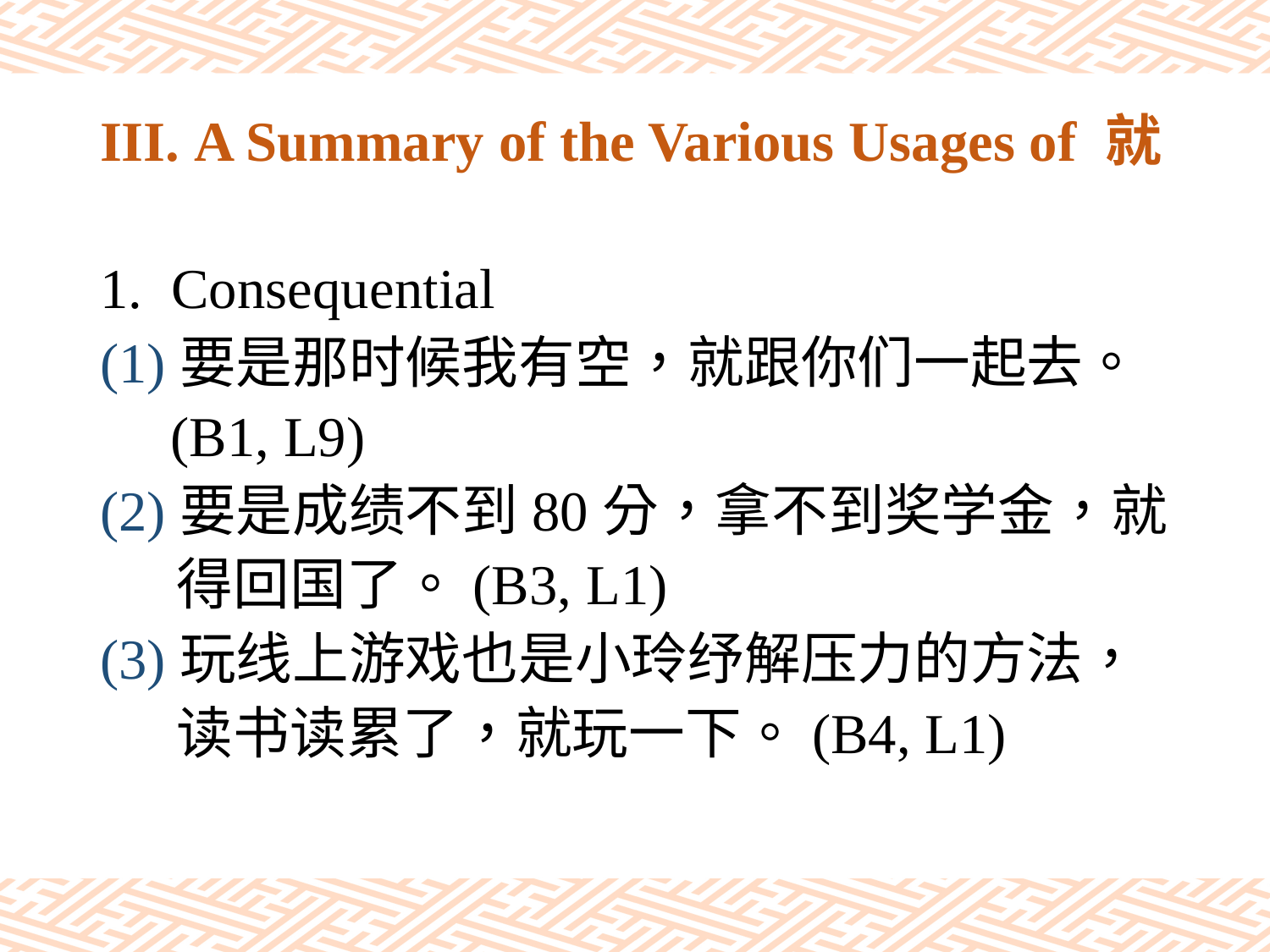

# III. A Summary of the Various Usages of 就
Consequential
(1)要是那时候我有空，就跟你们一起去。
     (B1, L9)
(2)要是成绩不到80分，拿不到奖学金，就
     得回国了。(B3, L1)
(3)玩线上游戏也是小玲纾解压力的方法，
     读书读累了，就玩一下。(B4, L1)